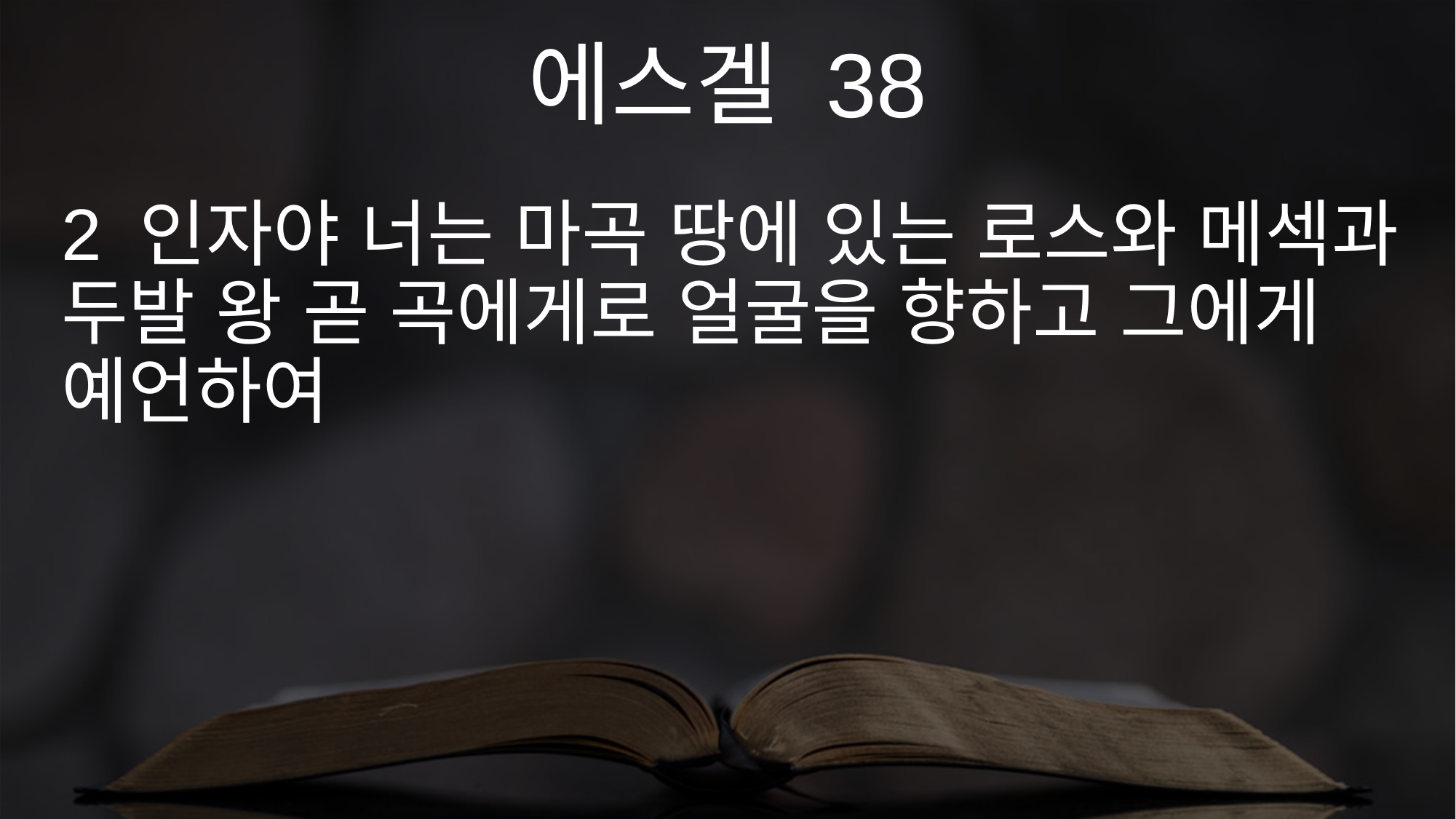

에스겔 38
2 인자야 너는 마곡 땅에 있는 로스와 메섹과 두발 왕 곧 곡에게로 얼굴을 향하고 그에게 예언하여